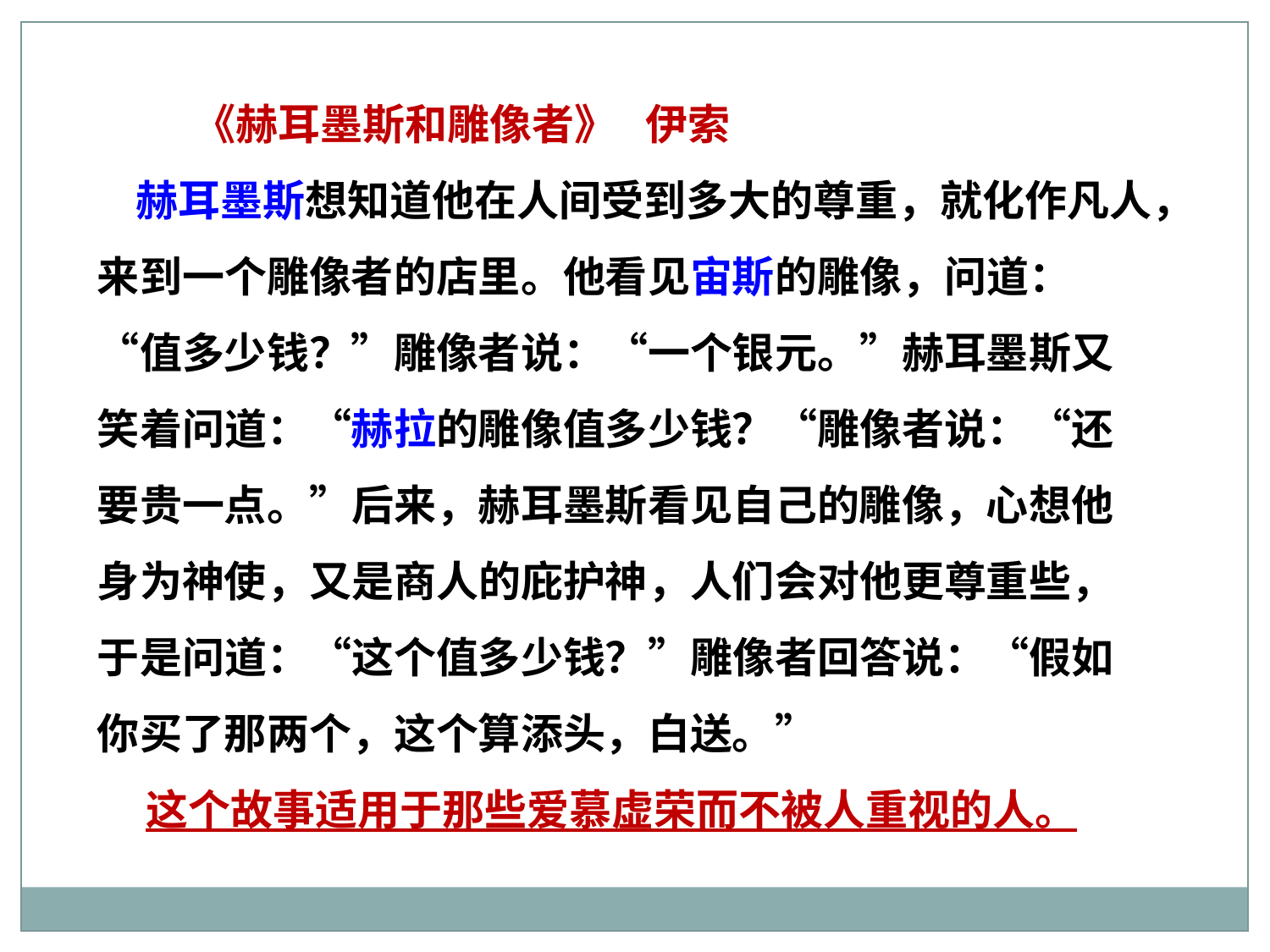

《赫耳墨斯和雕像者》   伊索
   赫耳墨斯想知道他在人间受到多大的尊重，就化作凡人，来到一个雕像者的店里。他看见宙斯的雕像，问道：“值多少钱？”雕像者说：“一个银元。”赫耳墨斯又笑着问道：“赫拉的雕像值多少钱？“雕像者说：“还要贵一点。”后来，赫耳墨斯看见自己的雕像，心想他身为神使，又是商人的庇护神，人们会对他更尊重些，于是问道：“这个值多少钱？”雕像者回答说：“假如你买了那两个，这个算添头，白送。”
    这个故事适用于那些爱慕虚荣而不被人重视的人。